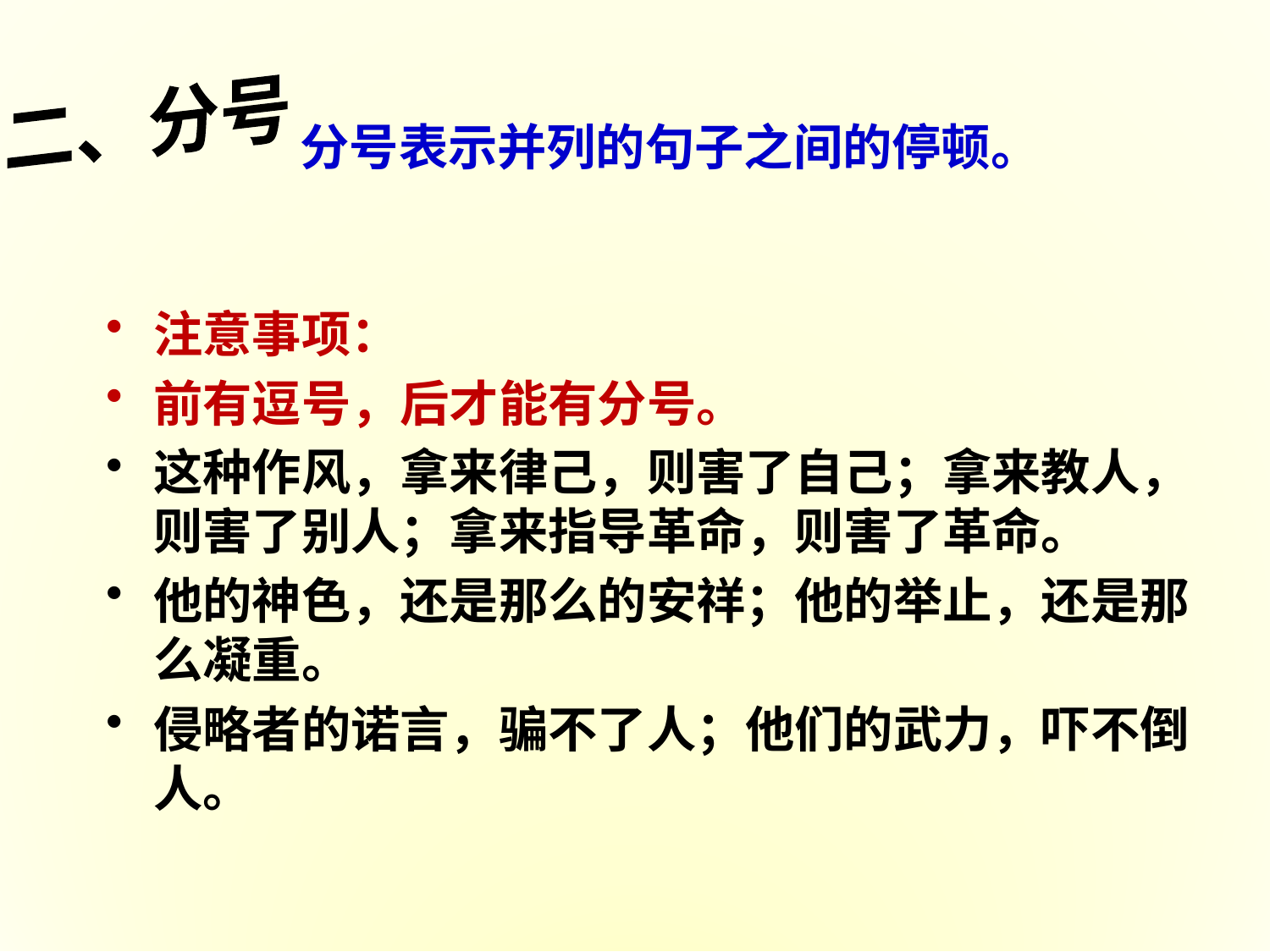

二、分号
分号表示并列的句子之间的停顿。

注意事项：
前有逗号，后才能有分号。
这种作风，拿来律己，则害了自己；拿来教人，则害了别人；拿来指导革命，则害了革命。
他的神色，还是那么的安祥；他的举止，还是那么凝重。
侵略者的诺言，骗不了人；他们的武力，吓不倒人。